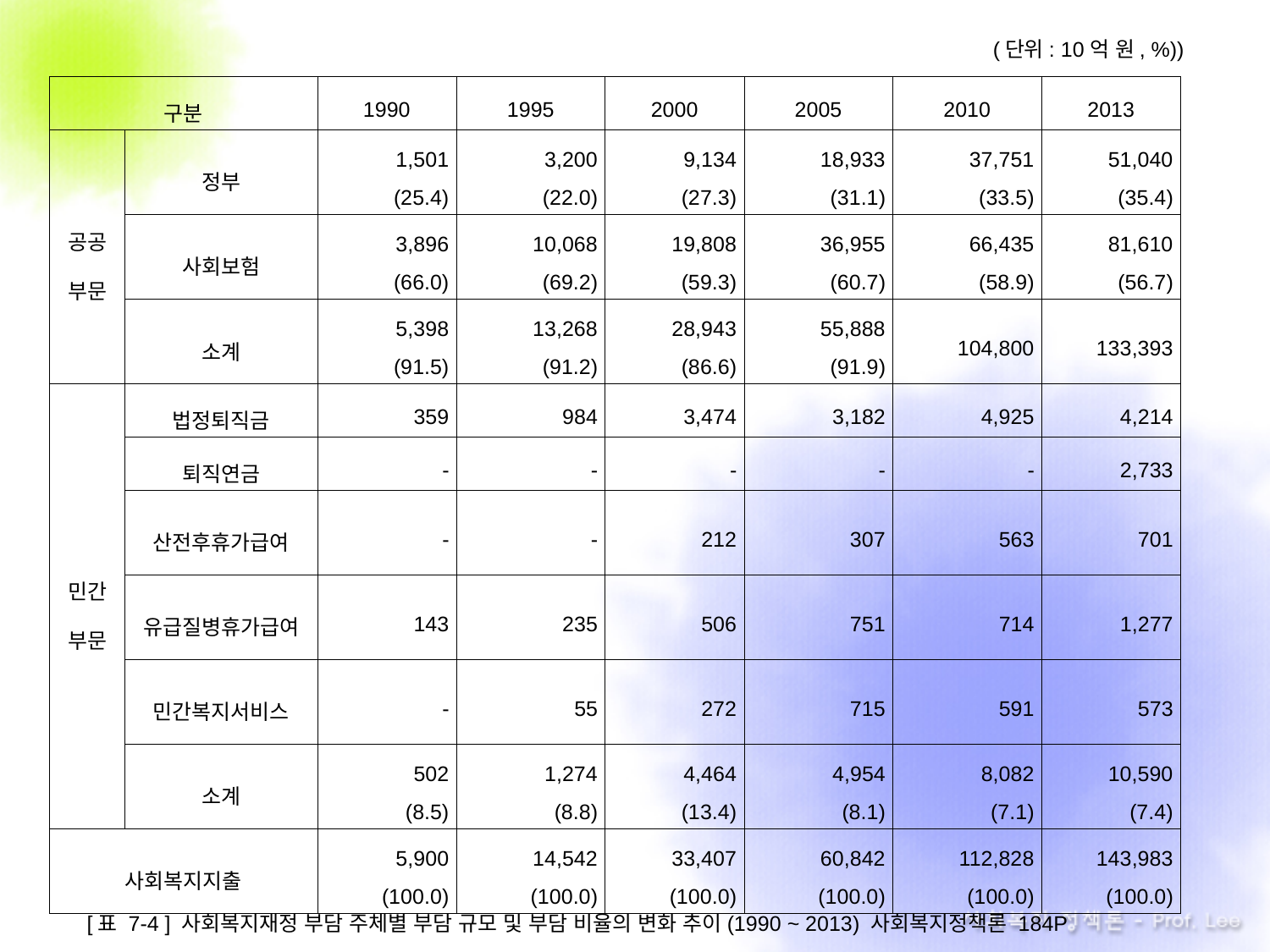

(단위: 10억 원, %))
| 구분 |  | 1990 | 1995 | 2000 | 2005 | 2010 | 2013 |
| --- | --- | --- | --- | --- | --- | --- | --- |
| 공공 부문 | 정부 | 1,501 (25.4) | 3,200 (22.0) | 9,134 (27.3) | 18,933 (31.1) | 37,751 (33.5) | 51,040 (35.4) |
|  | 사회보험 | 3,896 (66.0) | 10,068 (69.2) | 19,808 (59.3) | 36,955 (60.7) | 66,435 (58.9) | 81,610 (56.7) |
|  | 소계 | 5,398 (91.5) | 13,268 (91.2) | 28,943 (86.6) | 55,888 (91.9) | 104,800 | 133,393 |
| 민간 부문 | 법정퇴직금 | 359 | 984 | 3,474 | 3,182 | 4,925 | 4,214 |
|  | 퇴직연금 | - | - | - | - | - | 2,733 |
|  | 산전후휴가급여 | - | - | 212 | 307 | 563 | 701 |
|  | 유급질병휴가급여 | 143 | 235 | 506 | 751 | 714 | 1,277 |
|  | 민간복지서비스 | - | 55 | 272 | 715 | 591 | 573 |
|  | 소계 | 502 (8.5) | 1,274 (8.8) | 4,464 (13.4) | 4,954 (8.1) | 8,082 (7.1) | 10,590 (7.4) |
| 사회복지지출 |  | 5,900 (100.0) | 14,542 (100.0) | 33,407 (100.0) | 60,842 (100.0) | 112,828 (100.0) | 143,983 (100.0) |
[표 7-4 ] 사회복지재정 부담 주체별 부담 규모 및 부담 비율의 변화 추이(1990 ~ 2013) 사회복지정책론 184P